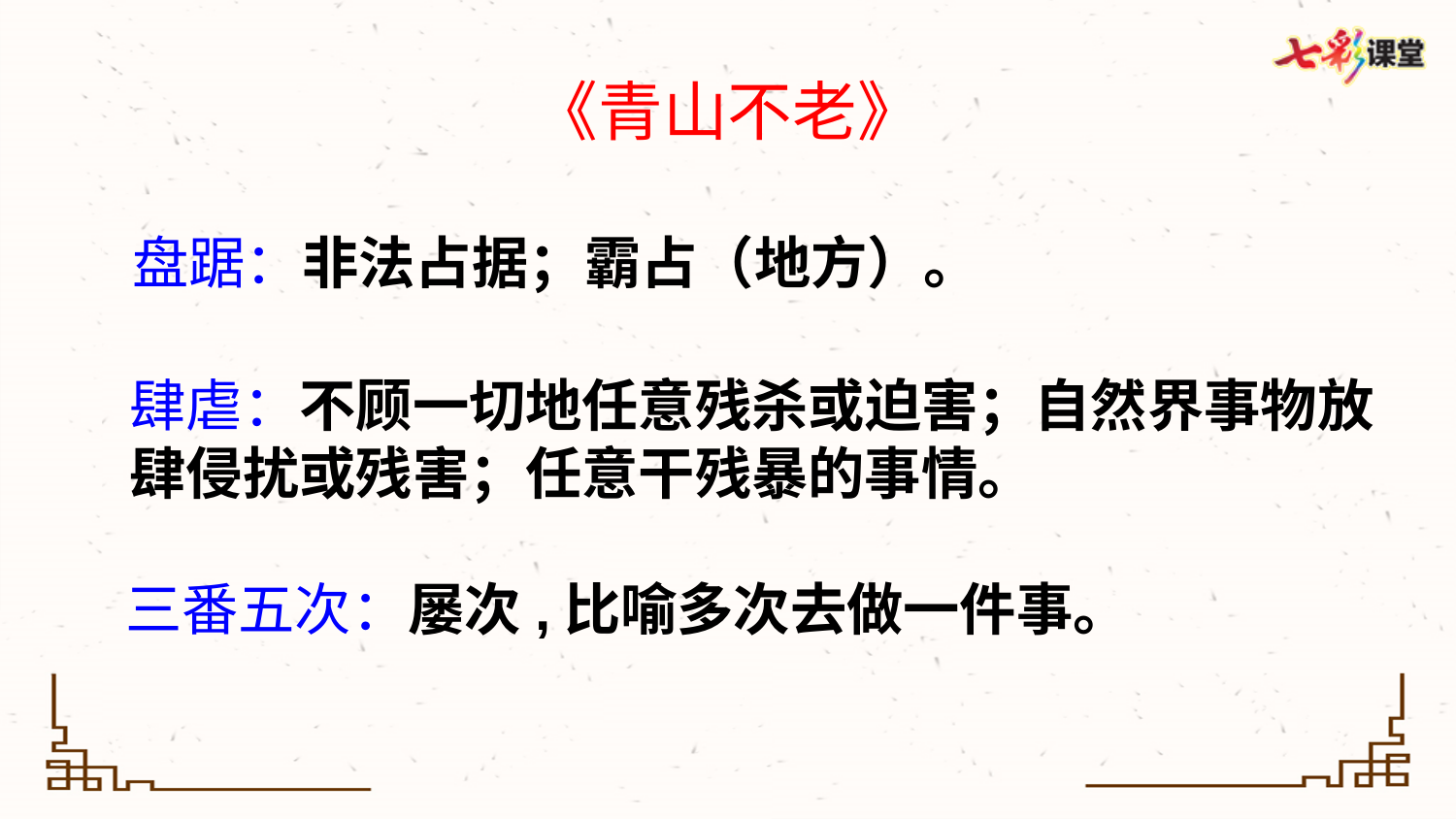

《青山不老》
盘踞：非法占据；霸占（地方）。
肆虐：不顾一切地任意残杀或迫害；自然界事物放肆侵扰或残害；任意干残暴的事情。
三番五次：屡次,比喻多次去做一件事。